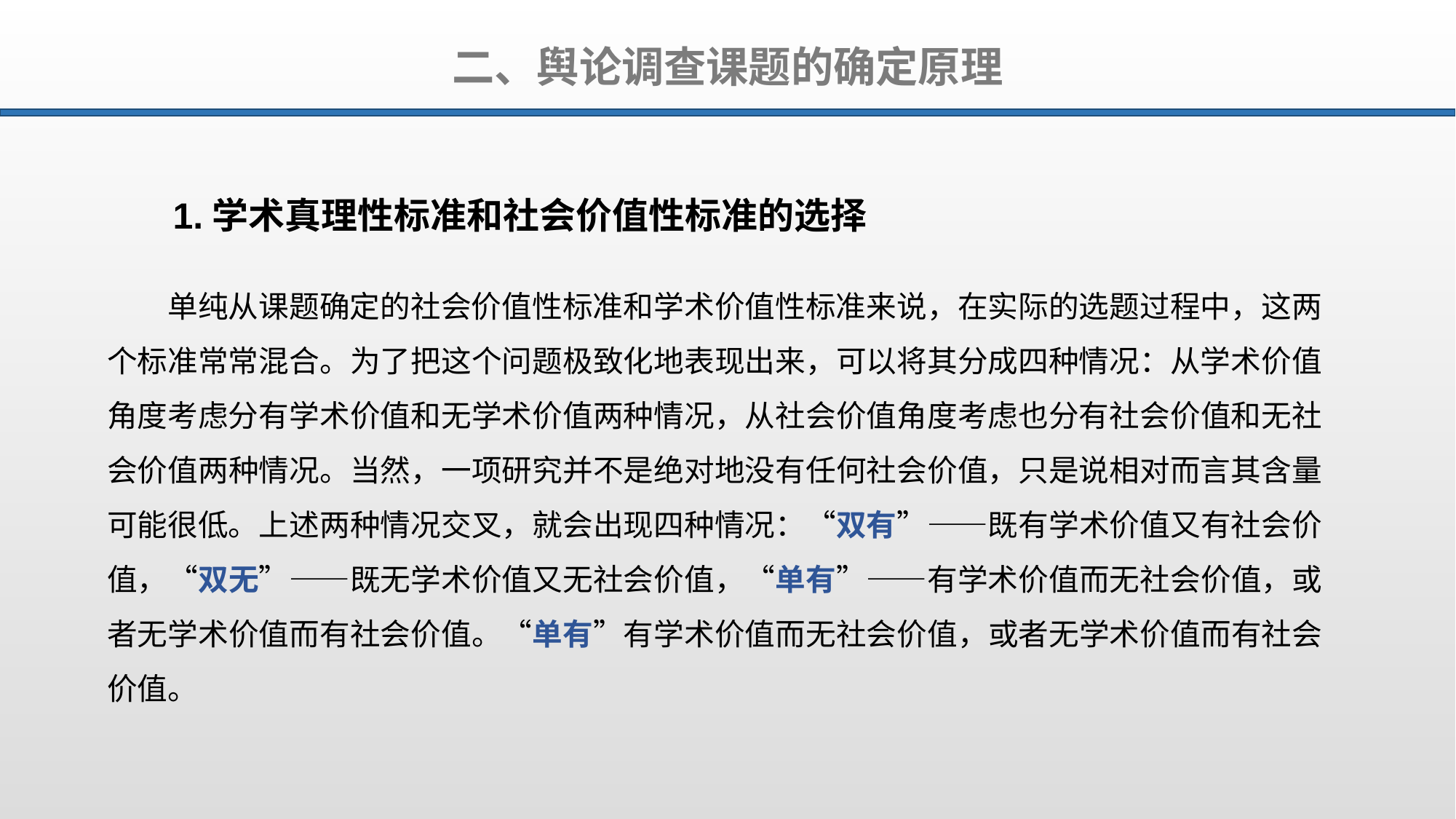

二、舆论调查课题的确定原理

1.学术真理性标准和社会价值性标准的选择
单纯从课题确定的社会价值性标准和学术价值性标准来说，在实际的选题过程中，这两个标准常常混合。为了把这个问题极致化地表现出来，可以将其分成四种情况：从学术价值角度考虑分有学术价值和无学术价值两种情况，从社会价值角度考虑也分有社会价值和无社会价值两种情况。当然，一项研究并不是绝对地没有任何社会价值，只是说相对而言其含量可能很低。上述两种情况交叉，就会出现四种情况：“双有”——既有学术价值又有社会价值，“双无”——既无学术价值又无社会价值，“单有”——有学术价值而无社会价值，或者无学术价值而有社会价值。“单有”有学术价值而无社会价值，或者无学术价值而有社会价值。